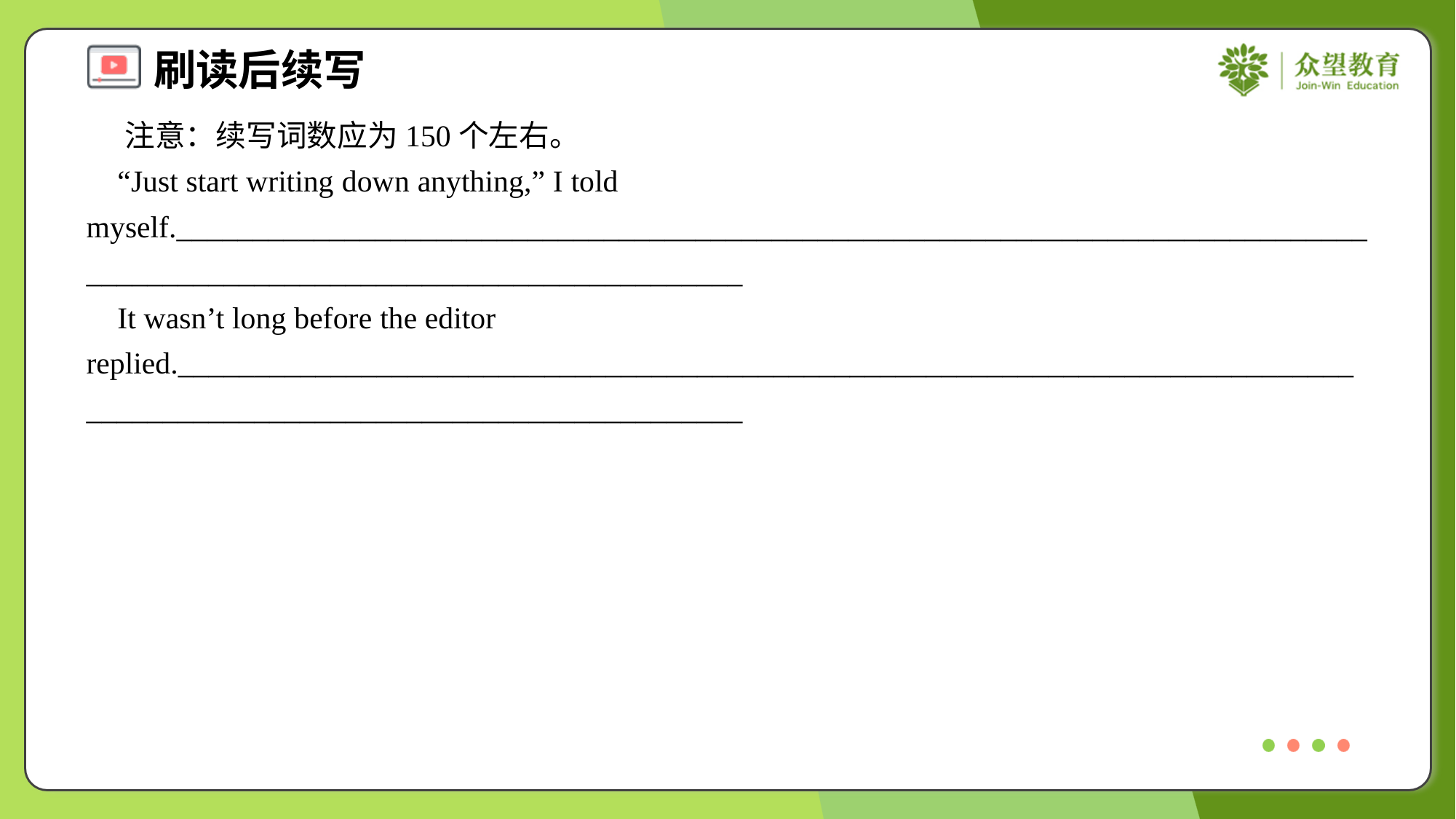

注意：续写词数应为150个左右。
    “Just start writing down anything,” I told myself._________________________________________________________________________________________________________________________
    It wasn’t long before the editor replied.________________________________________________________________________________________________________________________